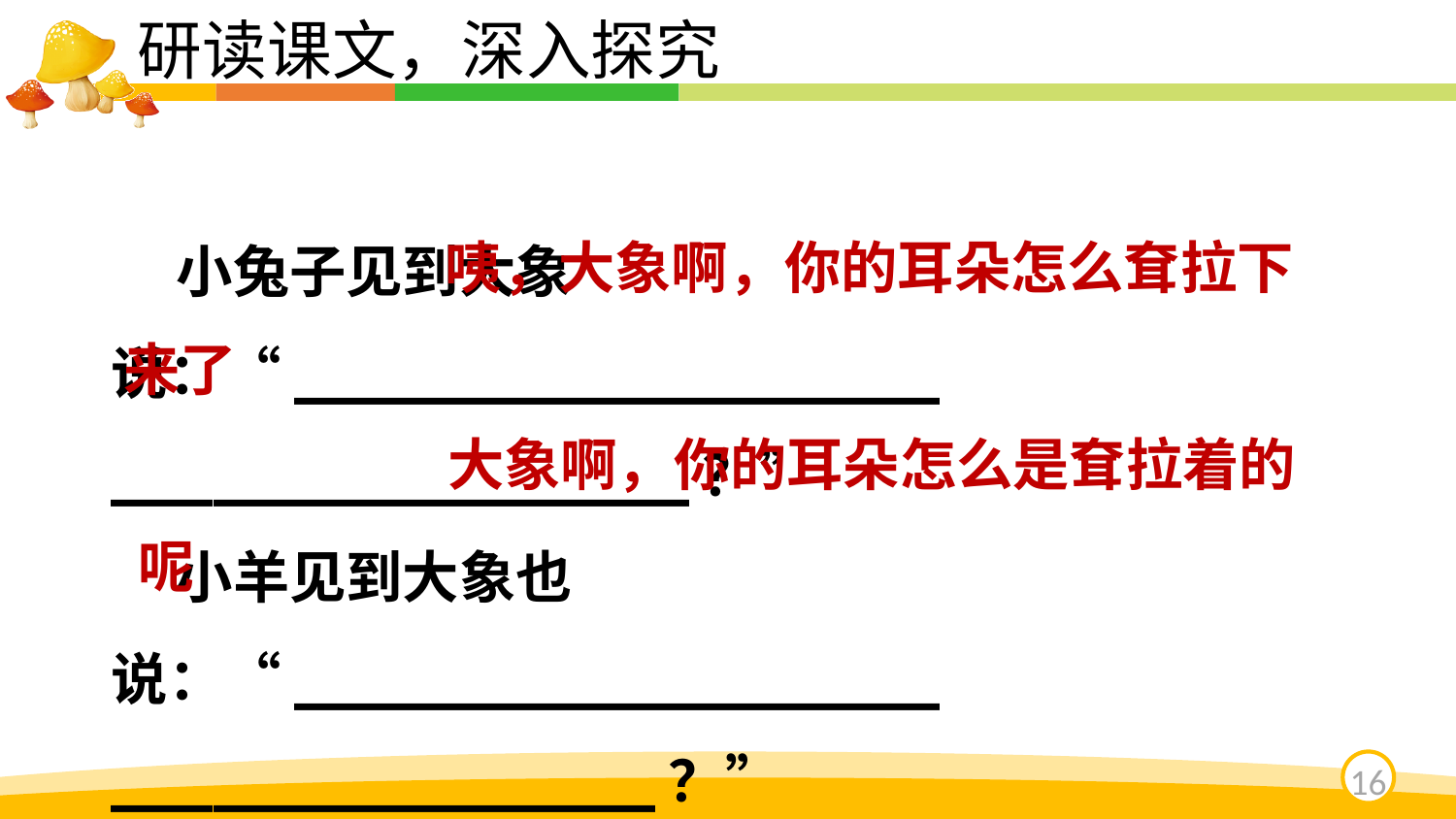

研读课文，深入探究
                        咦，大象啊，你的耳朵怎么耷拉下来了
    小兔子见到大象说：“___________________
_________________？”
    小羊见到大象也说：“___________________
________________？”
                       大象啊，你的耳朵怎么是耷拉着的呢